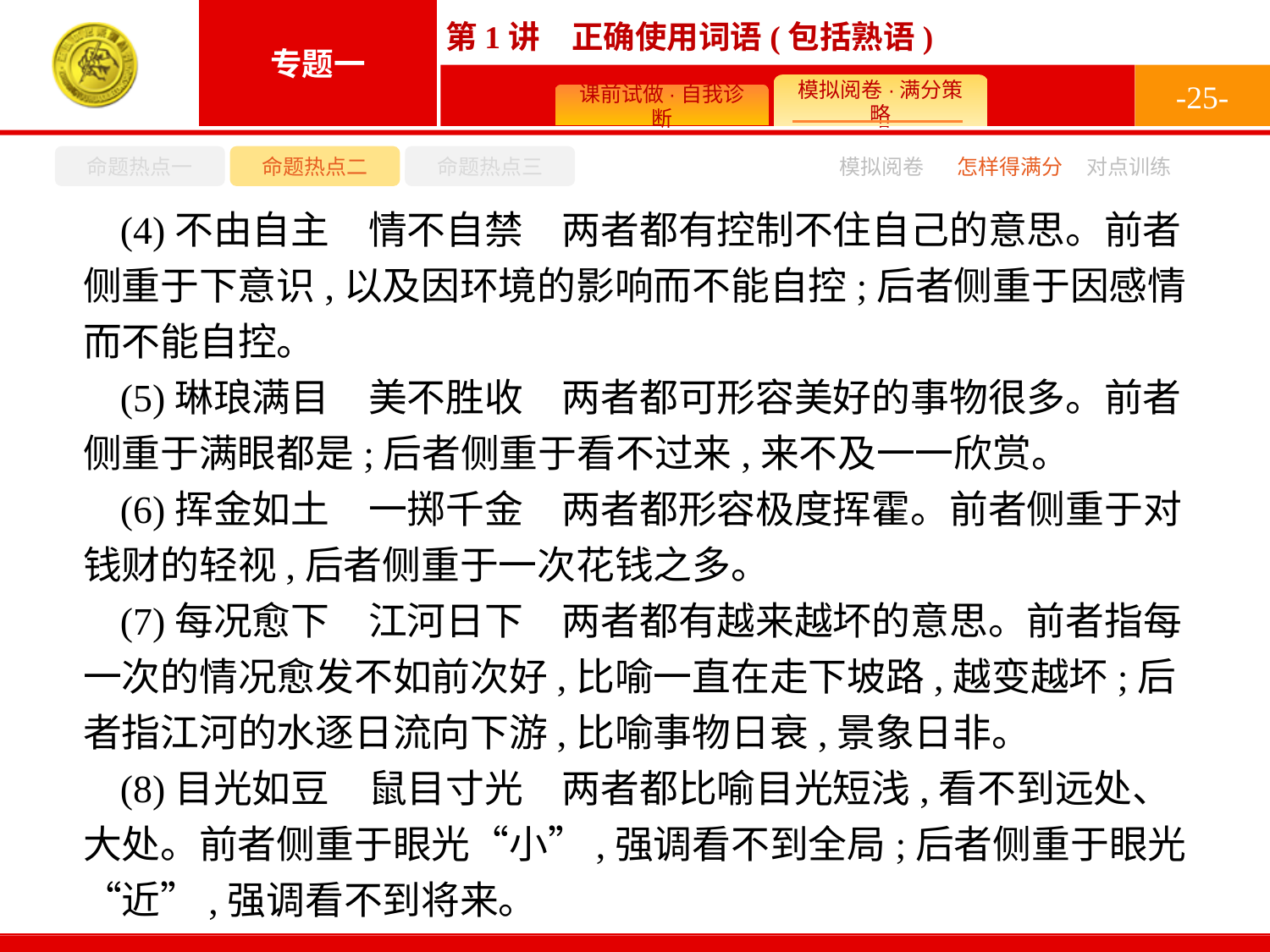

-25-
命题热点一
命题热点二
命题热点三
怎样得满分
模拟阅卷
对点训练
(4)不由自主　情不自禁　两者都有控制不住自己的意思。前者侧重于下意识,以及因环境的影响而不能自控;后者侧重于因感情而不能自控。
(5)琳琅满目　美不胜收　两者都可形容美好的事物很多。前者侧重于满眼都是;后者侧重于看不过来,来不及一一欣赏。
(6)挥金如土　一掷千金　两者都形容极度挥霍。前者侧重于对钱财的轻视,后者侧重于一次花钱之多。
(7)每况愈下　江河日下　两者都有越来越坏的意思。前者指每一次的情况愈发不如前次好,比喻一直在走下坡路,越变越坏;后者指江河的水逐日流向下游,比喻事物日衰,景象日非。
(8)目光如豆　鼠目寸光　两者都比喻目光短浅,看不到远处、大处。前者侧重于眼光“小”,强调看不到全局;后者侧重于眼光“近”,强调看不到将来。